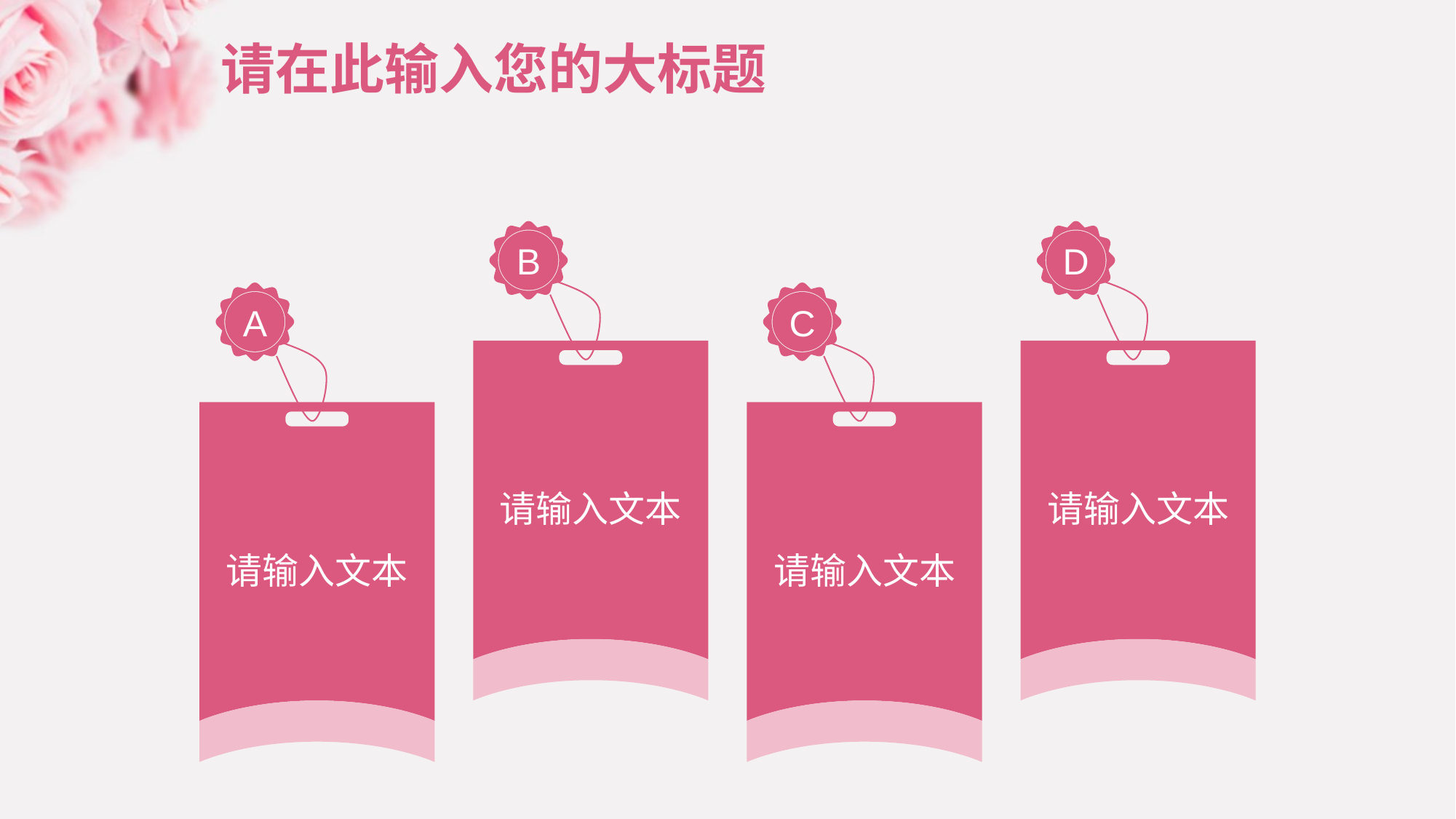

# 请在此输入您的大标题
B
D

A
C
请输入文本
请输入文本

请输入文本
请输入文本